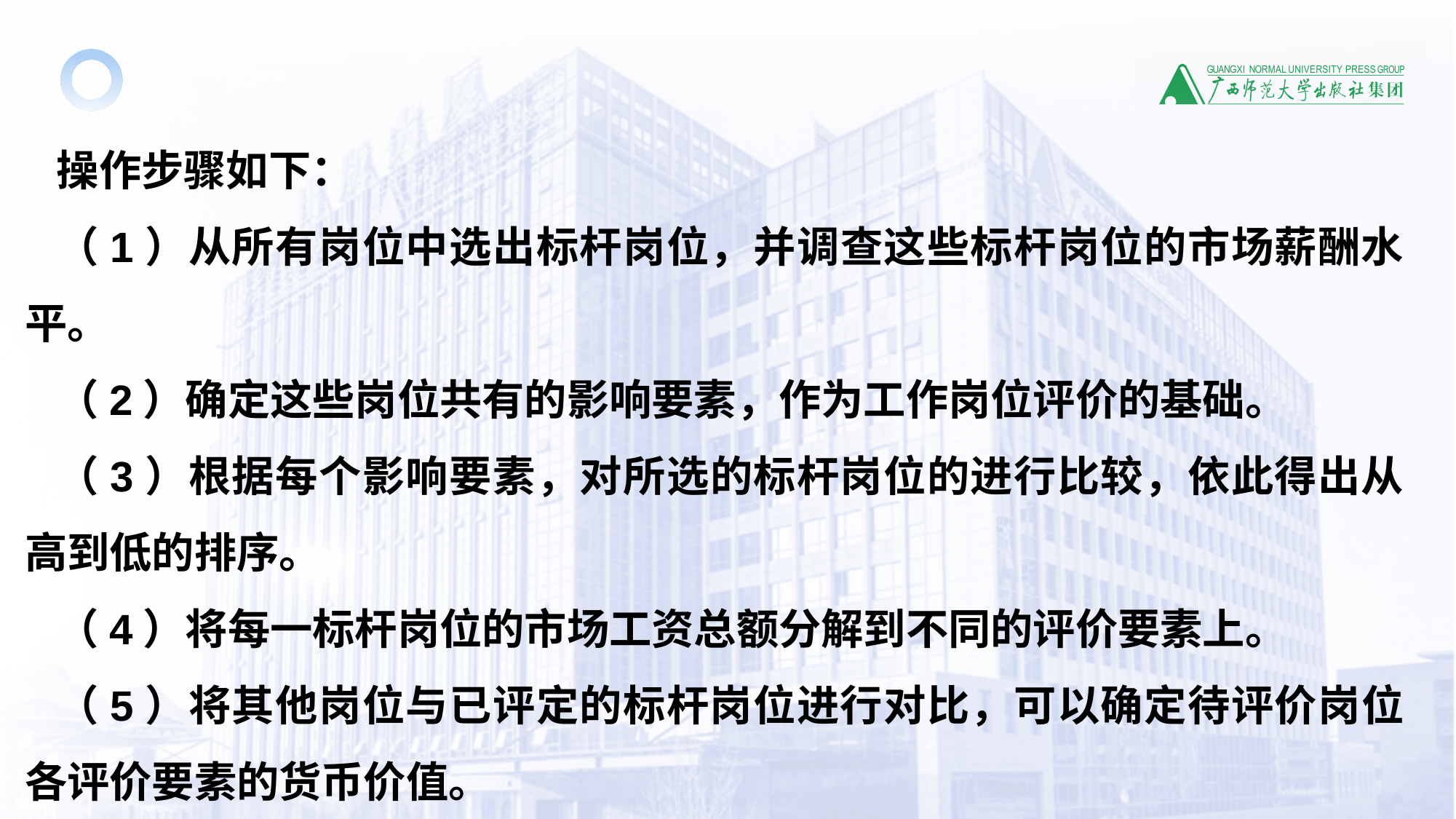

操作步骤如下：
（1）从所有岗位中选出标杆岗位，并调查这些标杆岗位的市场薪酬水平。
（2）确定这些岗位共有的影响要素，作为工作岗位评价的基础。
（3）根据每个影响要素，对所选的标杆岗位的进行比较，依此得出从高到低的排序。
（4）将每一标杆岗位的市场工资总额分解到不同的评价要素上。
（5）将其他岗位与已评定的标杆岗位进行对比，可以确定待评价岗位各评价要素的货币价值。